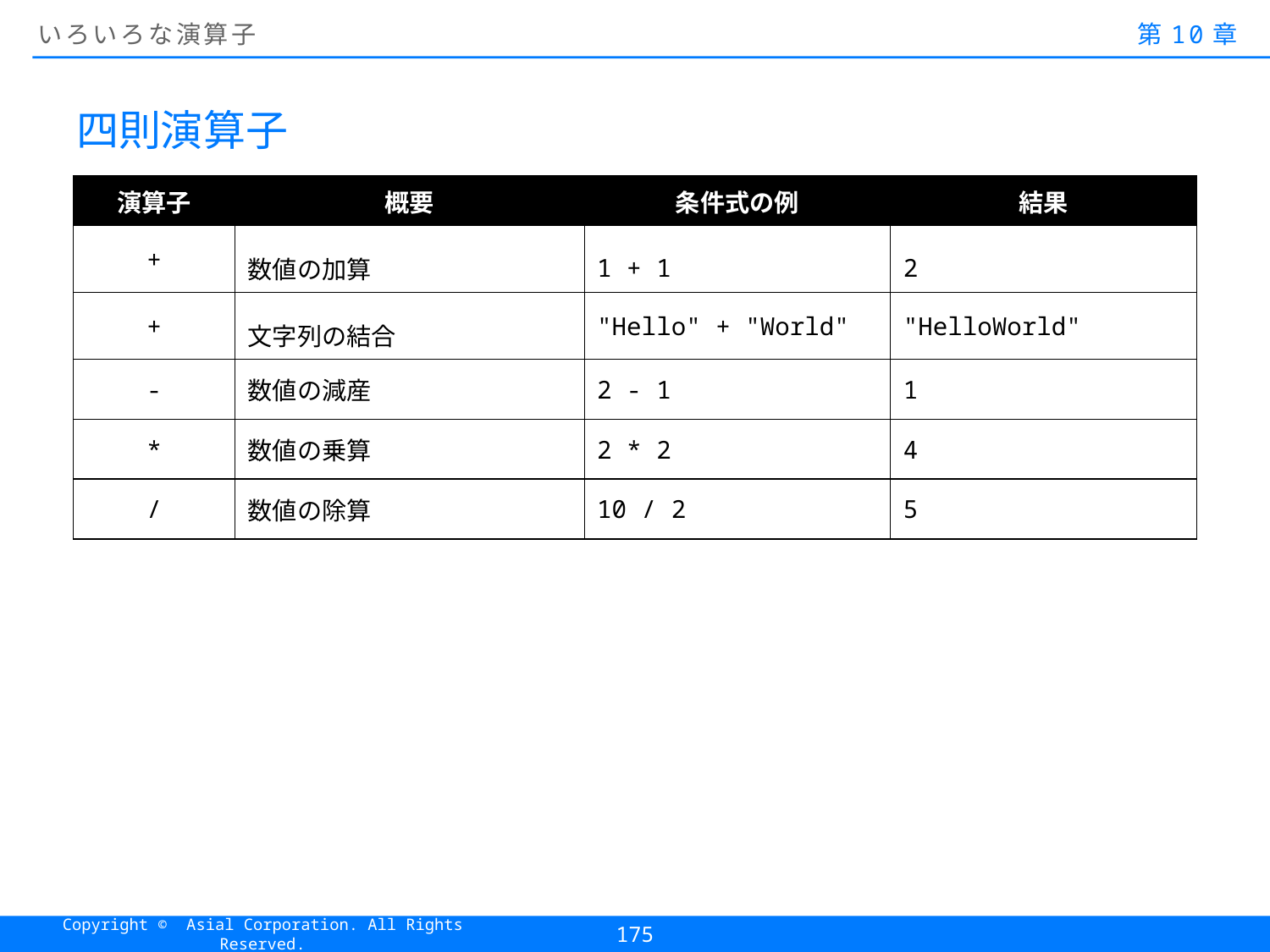

# いろいろな演算子
第10章
四則演算子
| 演算子 | 概要 | 条件式の例 | 結果 |
| --- | --- | --- | --- |
| + | 数値の加算 | 1 + 1 | 2 |
| + | 文字列の結合 | "Hello" + "World" | "HelloWorld" |
| - | 数値の減産 | 2 - 1 | 1 |
| \* | 数値の乗算 | 2 \* 2 | 4 |
| / | 数値の除算 | 10 / 2 | 5 |
175